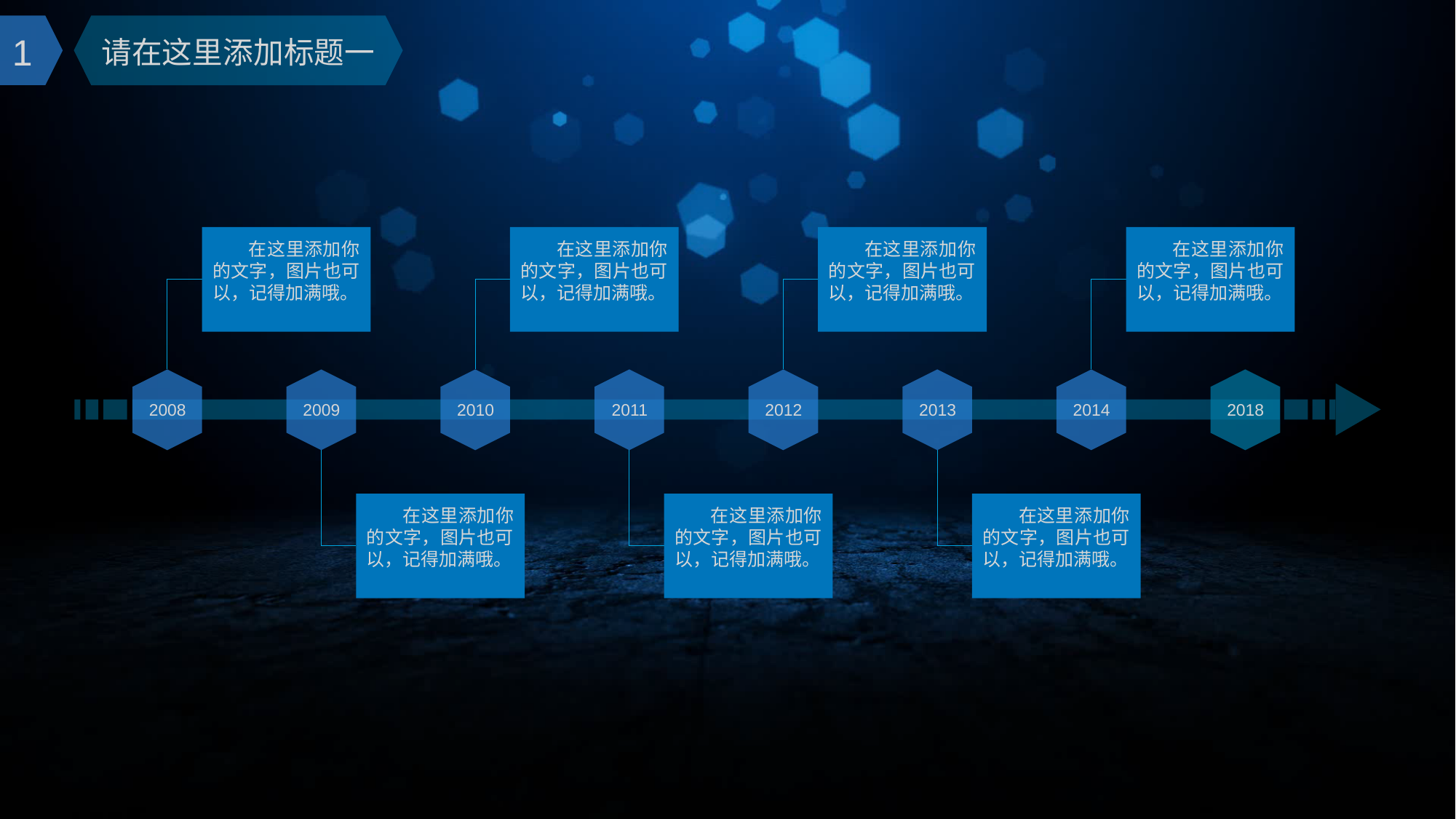

1
请在这里添加标题一

       在这里添加你的文字，图片也可以，记得加满哦。
       在这里添加你的文字，图片也可以，记得加满哦。
       在这里添加你的文字，图片也可以，记得加满哦。
       在这里添加你的文字，图片也可以，记得加满哦。

2018

2008
2009
2010
2011
2012
2013
2014

       在这里添加你的文字，图片也可以，记得加满哦。
       在这里添加你的文字，图片也可以，记得加满哦。
       在这里添加你的文字，图片也可以，记得加满哦。